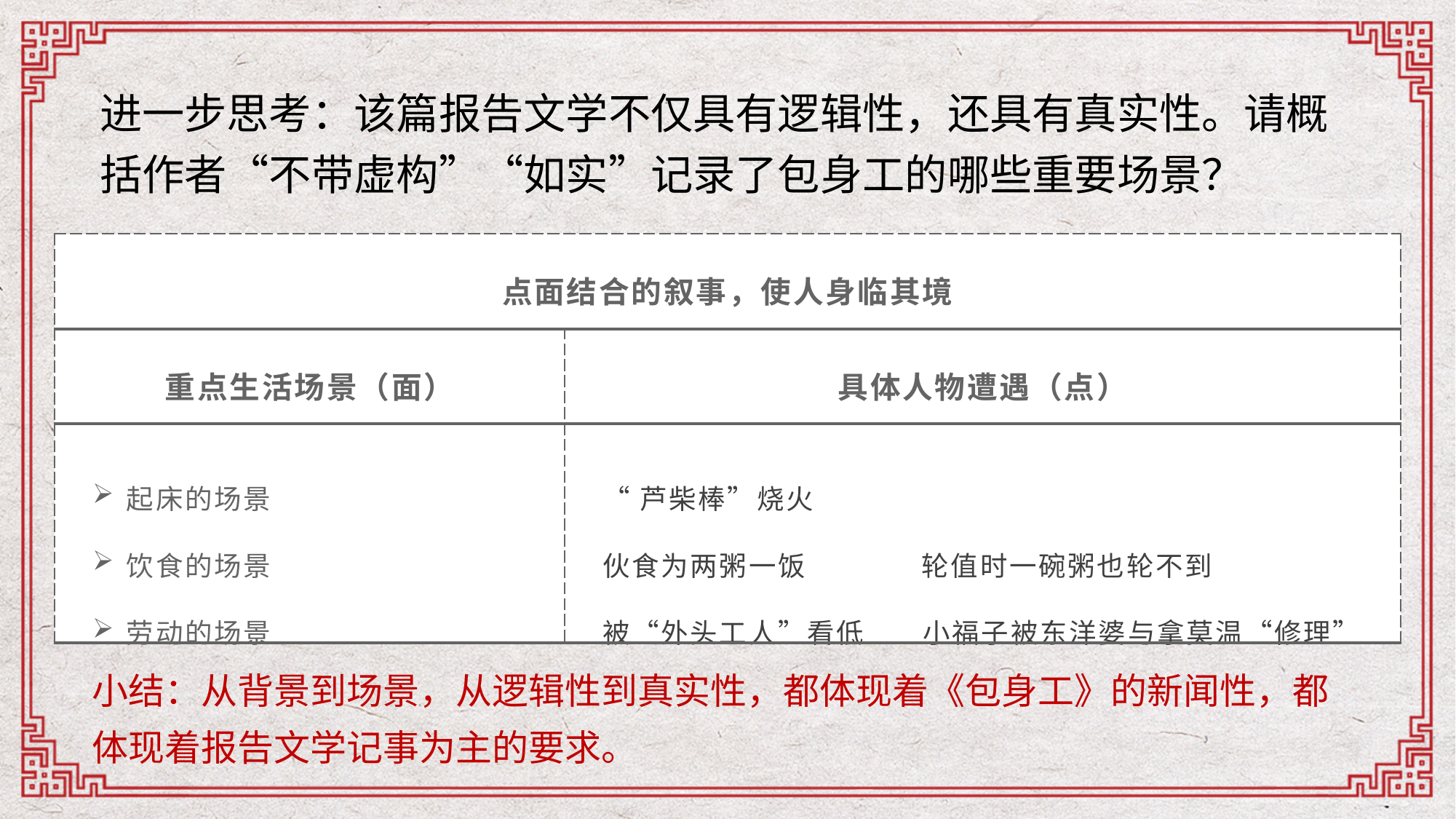

进一步思考：该篇报告文学不仅具有逻辑性，还具有真实性。请概括作者“不带虚构”“如实”记录了包身工的哪些重要场景？
| 点面结合的叙事，使人身临其境 |  |
| --- | --- |
| 重点生活场景（面） | 具体人物遭遇（点） |
| 起床的场景 饮食的场景 劳动的场景 | “芦柴棒”烧火 伙食为两粥一饭 轮值时一碗粥也轮不到 被“外头工人”看低 小福子被东洋婆与拿莫温“修理” |
小结：从背景到场景，从逻辑性到真实性，都体现着《包身工》的新闻性，都体现着报告文学记事为主的要求。